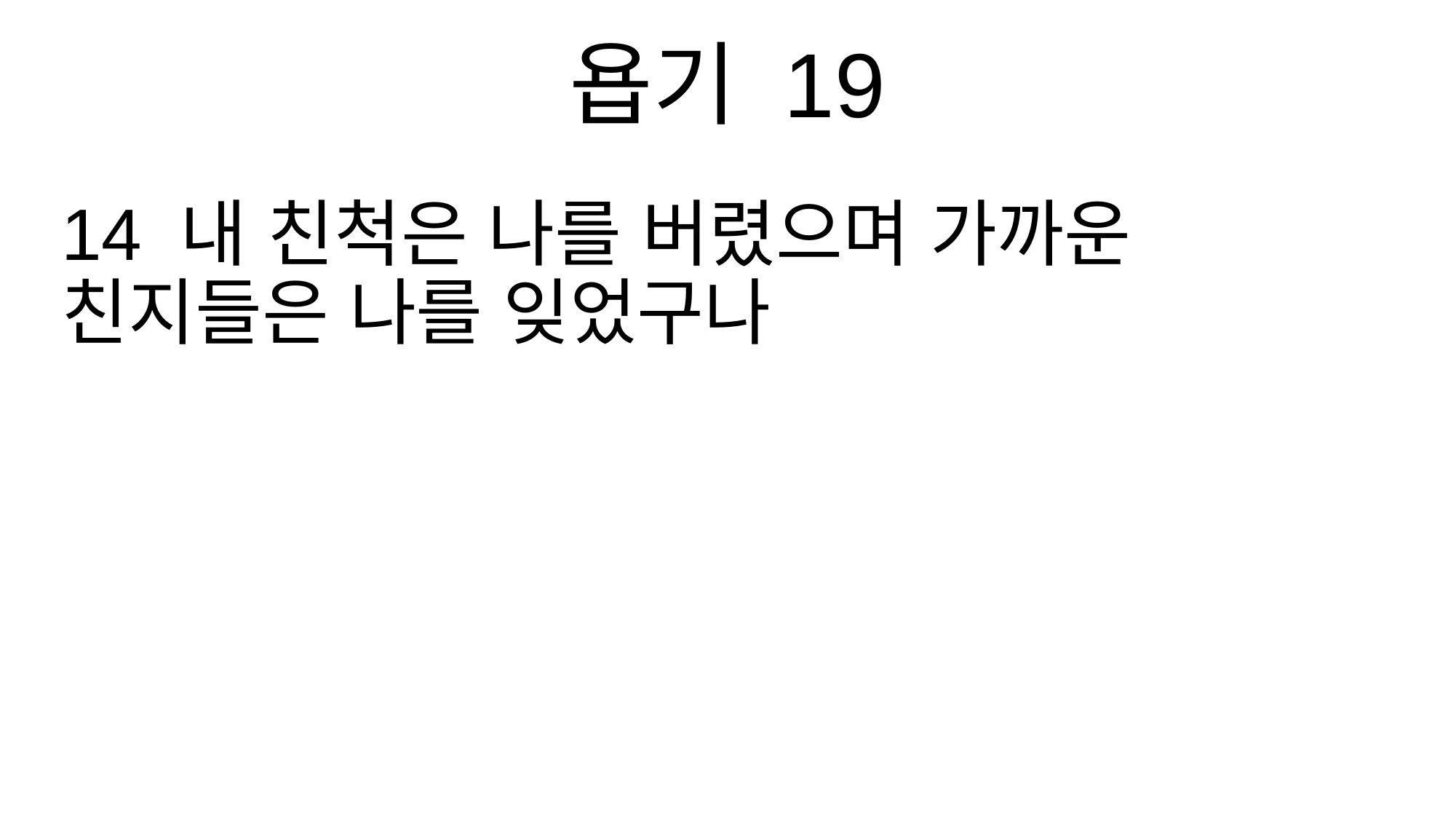

욥기 19
14 내 친척은 나를 버렸으며 가까운 친지들은 나를 잊었구나